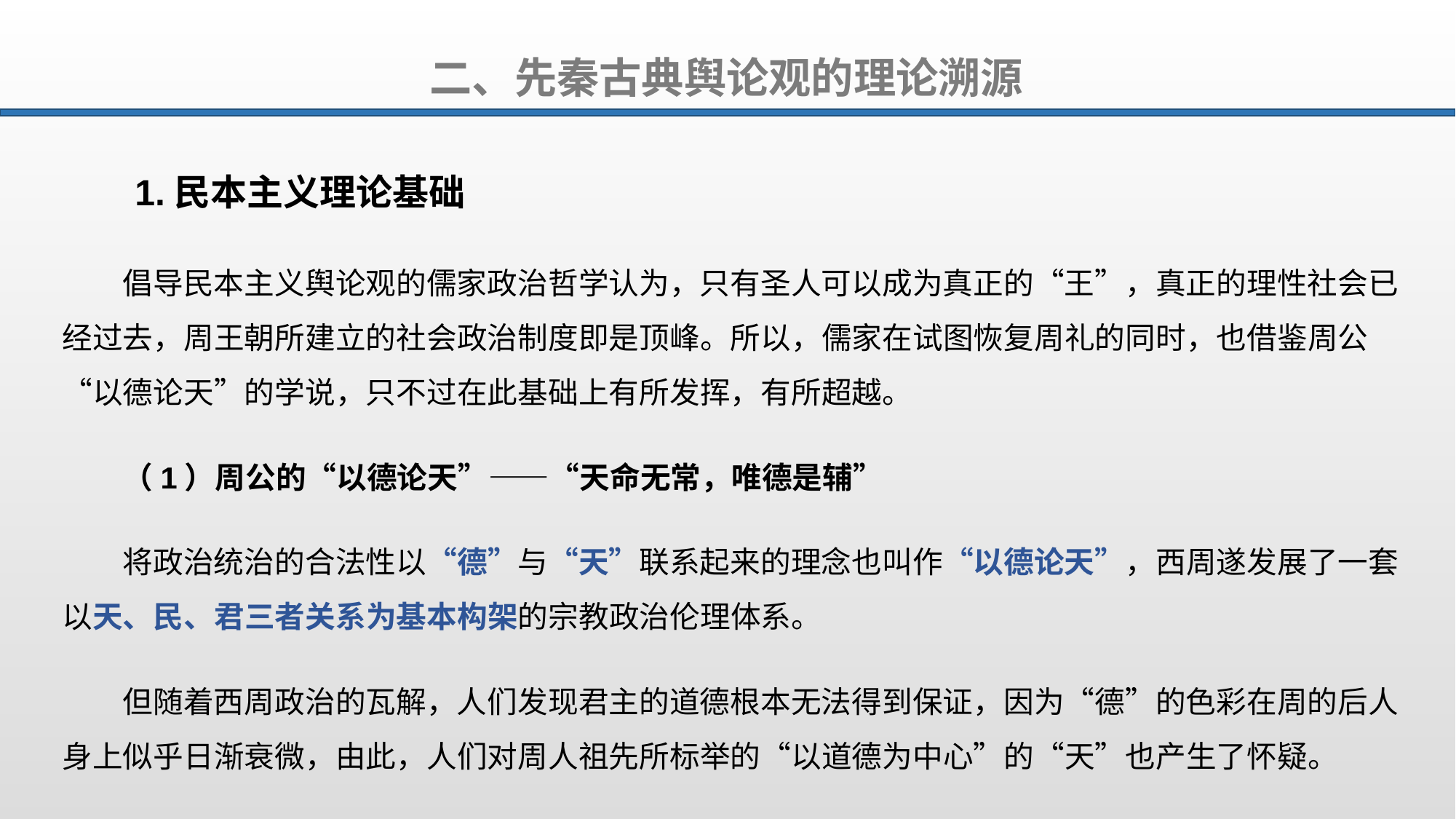

二、先秦古典舆论观的理论溯源

1.民本主义理论基础
倡导民本主义舆论观的儒家政治哲学认为，只有圣人可以成为真正的“王”，真正的理性社会已经过去，周王朝所建立的社会政治制度即是顶峰。所以，儒家在试图恢复周礼的同时，也借鉴周公“以德论天”的学说，只不过在此基础上有所发挥，有所超越。
（1）周公的“以德论天”——“天命无常，唯德是辅”
将政治统治的合法性以“德”与“天”联系起来的理念也叫作“以德论天”，西周遂发展了一套以天、民、君三者关系为基本构架的宗教政治伦理体系。
但随着西周政治的瓦解，人们发现君主的道德根本无法得到保证，因为“德”的色彩在周的后人身上似乎日渐衰微，由此，人们对周人祖先所标举的“以道德为中心”的“天”也产生了怀疑。